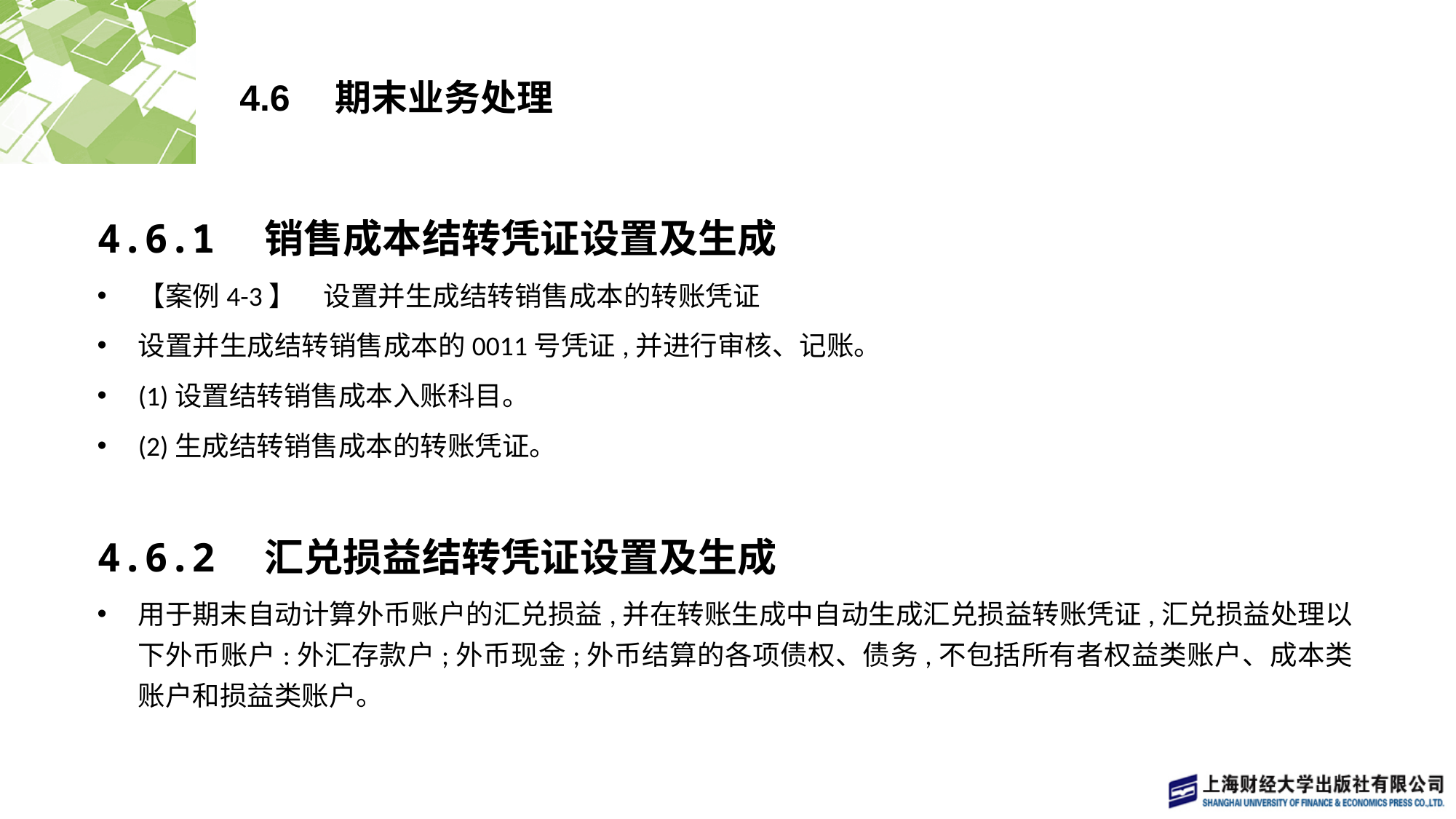

# 4.6　期末业务处理
4.6.1　销售成本结转凭证设置及生成
【案例4-3】　设置并生成结转销售成本的转账凭证
设置并生成结转销售成本的0011号凭证,并进行审核、记账。
(1)设置结转销售成本入账科目。
(2)生成结转销售成本的转账凭证。

4.6.2　汇兑损益结转凭证设置及生成
用于期末自动计算外币账户的汇兑损益,并在转账生成中自动生成汇兑损益转账凭证,汇兑损益处理以下外币账户:外汇存款户;外币现金;外币结算的各项债权、债务,不包括所有者权益类账户、成本类账户和损益类账户。